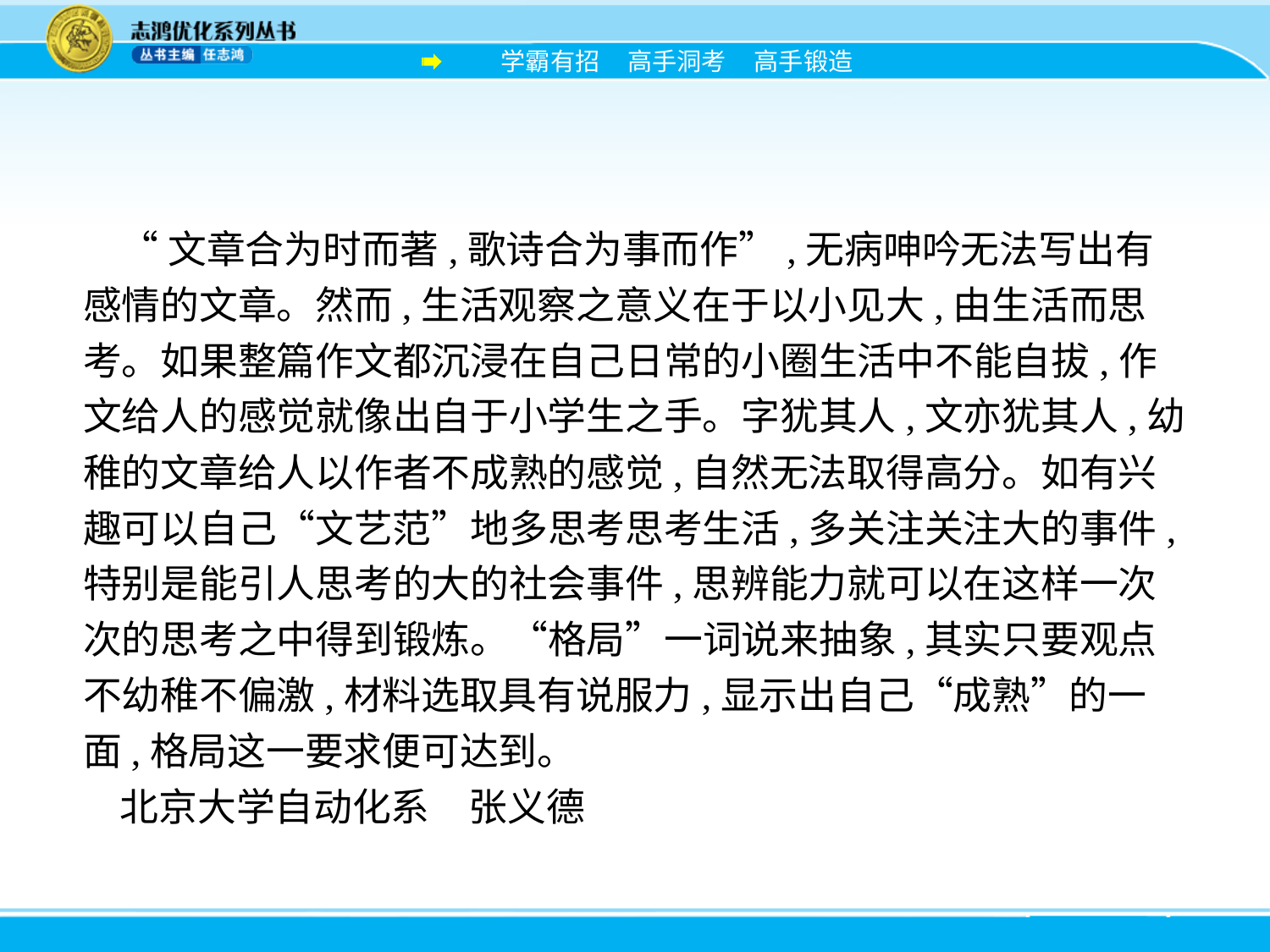

“文章合为时而著,歌诗合为事而作”,无病呻吟无法写出有感情的文章。然而,生活观察之意义在于以小见大,由生活而思考。如果整篇作文都沉浸在自己日常的小圈生活中不能自拔,作文给人的感觉就像出自于小学生之手。字犹其人,文亦犹其人,幼稚的文章给人以作者不成熟的感觉,自然无法取得高分。如有兴趣可以自己“文艺范”地多思考思考生活,多关注关注大的事件,特别是能引人思考的大的社会事件,思辨能力就可以在这样一次次的思考之中得到锻炼。“格局”一词说来抽象,其实只要观点不幼稚不偏激,材料选取具有说服力,显示出自己“成熟”的一面,格局这一要求便可达到。
北京大学自动化系　张义德